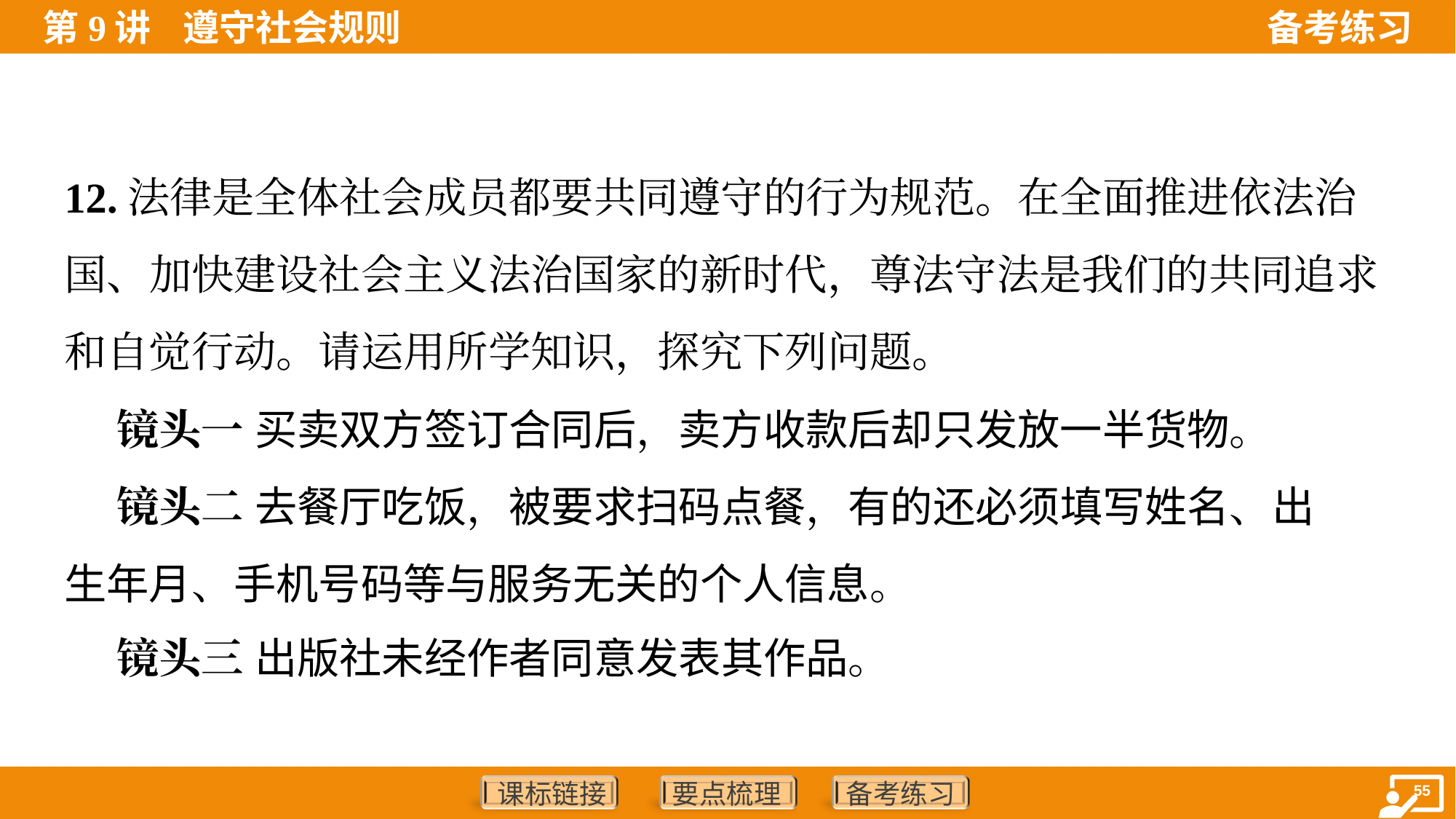

12.法律是全体社会成员都要共同遵守的行为规范。在全面推进依法治
国、加快建设社会主义法治国家的新时代，尊法守法是我们的共同追求
和自觉行动。请运用所学知识，探究下列问题。
    镜头一 买卖双方签订合同后，卖方收款后却只发放一半货物。
    镜头二 去餐厅吃饭，被要求扫码点餐，有的还必须填写姓名、出
生年月、手机号码等与服务无关的个人信息。
    镜头三 出版社未经作者同意发表其作品。